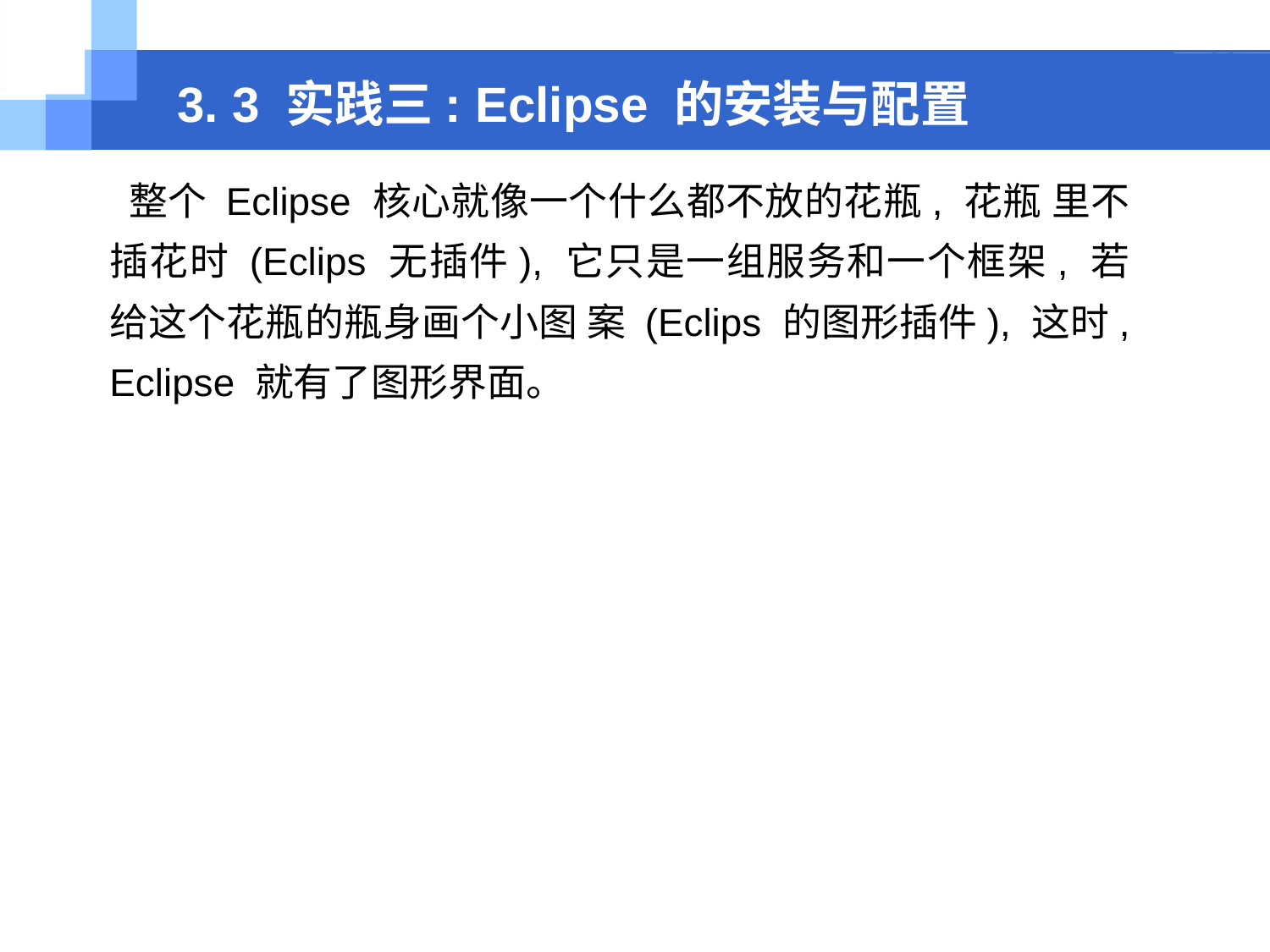

3. 3 实践三: Eclipse 的安装与配置
 整个 Eclipse 核心就像一个什么都不放的花瓶, 花瓶 里不插花时 (Eclips 无插件), 它只是一组服务和一个框架, 若给这个花瓶的瓶身画个小图 案 (Eclips 的图形插件), 这时, Eclipse 就有了图形界面。